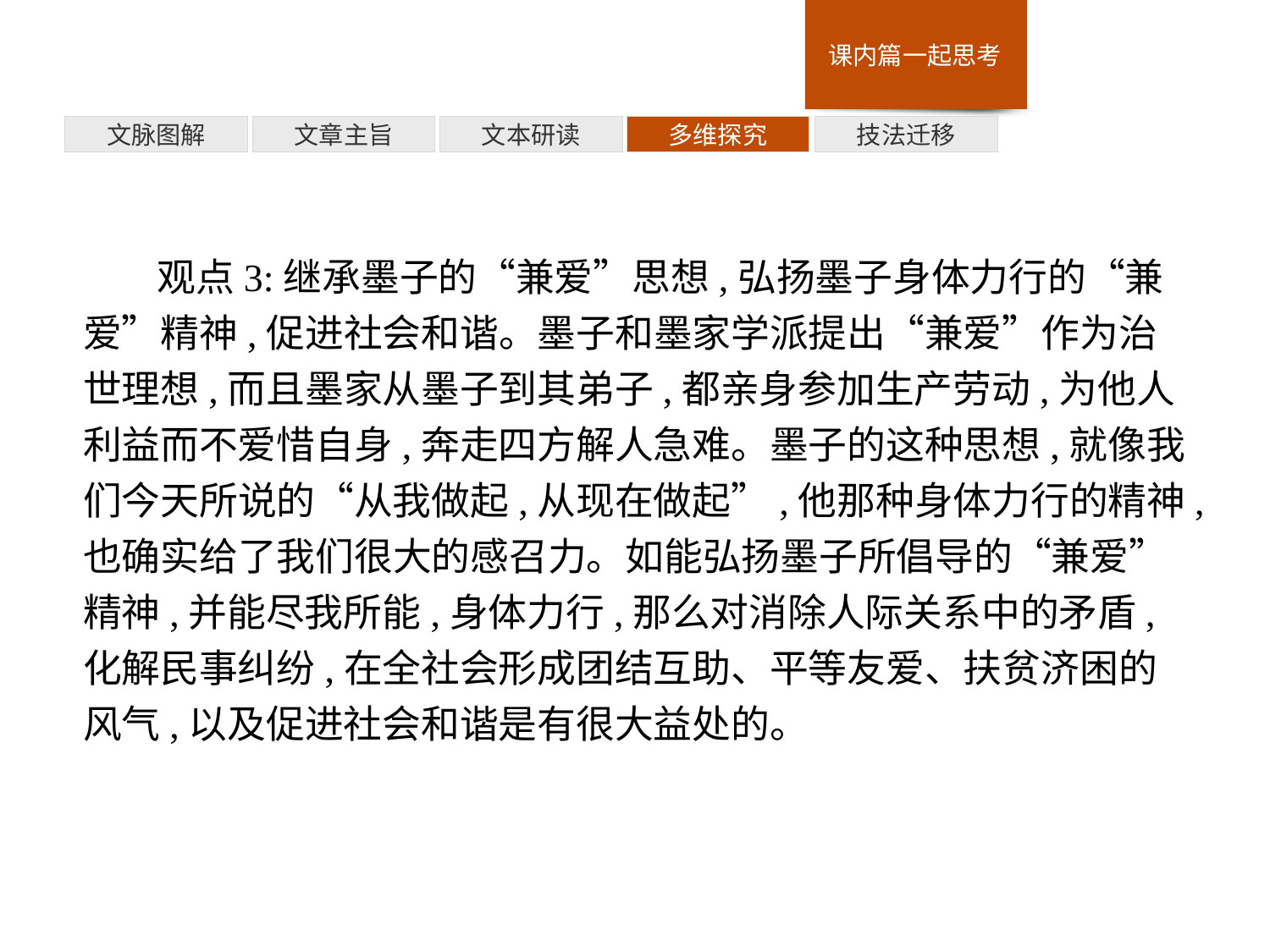

技法迁移
多维探究
文本研读
文章主旨
文脉图解
观点3:继承墨子的“兼爱”思想,弘扬墨子身体力行的“兼爱”精神,促进社会和谐。墨子和墨家学派提出“兼爱”作为治世理想,而且墨家从墨子到其弟子,都亲身参加生产劳动,为他人利益而不爱惜自身,奔走四方解人急难。墨子的这种思想,就像我们今天所说的“从我做起,从现在做起”,他那种身体力行的精神,也确实给了我们很大的感召力。如能弘扬墨子所倡导的“兼爱”精神,并能尽我所能,身体力行,那么对消除人际关系中的矛盾,化解民事纠纷,在全社会形成团结互助、平等友爱、扶贫济困的风气,以及促进社会和谐是有很大益处的。